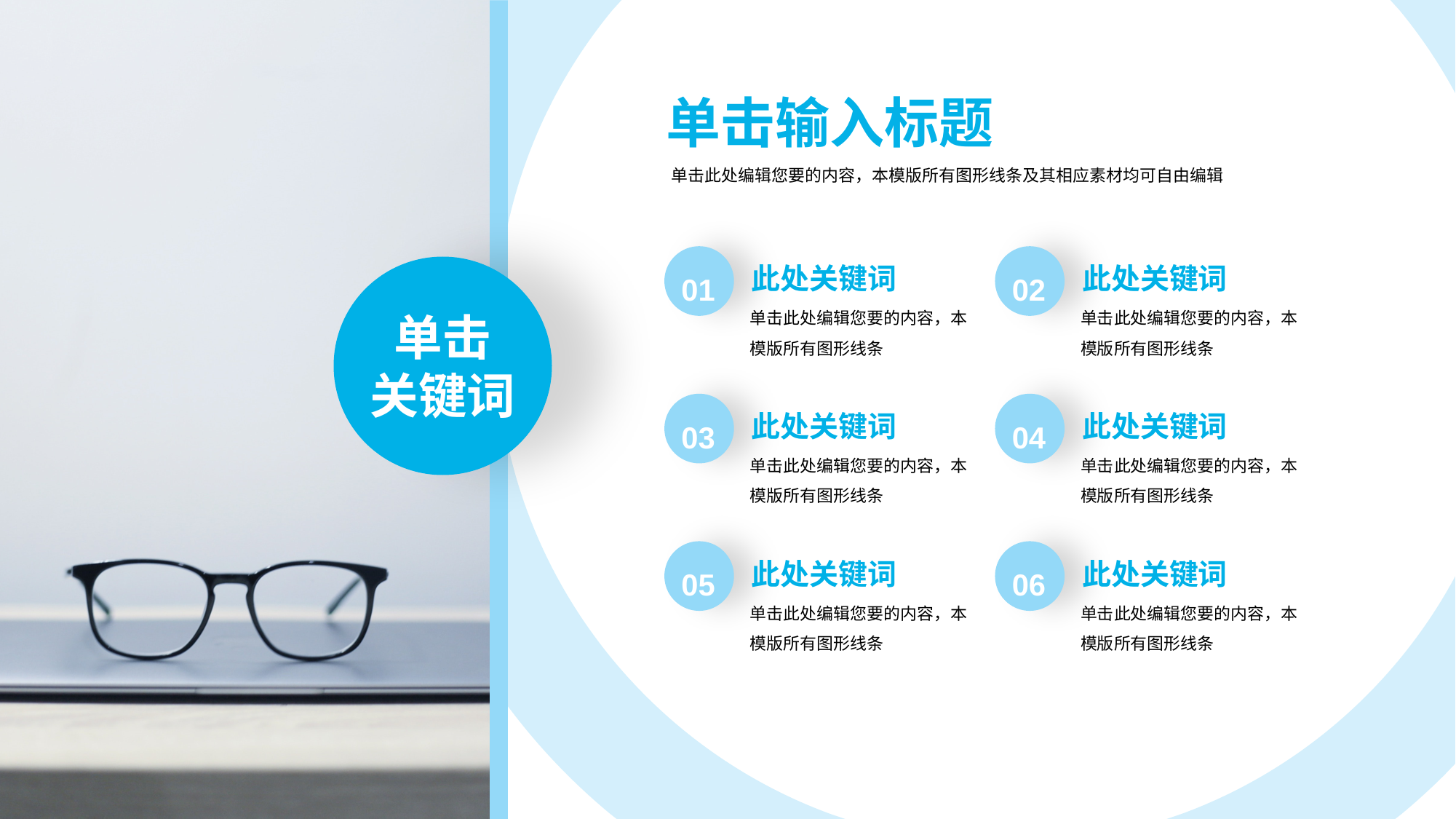

单击输入标题
单击此处编辑您要的内容，本模版所有图形线条及其相应素材均可自由编辑
此处关键词
此处关键词

01
02

单击
关键词
单击此处编辑您要的内容，本模版所有图形线条
单击此处编辑您要的内容，本模版所有图形线条
此处关键词
此处关键词

03
04
单击此处编辑您要的内容，本模版所有图形线条
单击此处编辑您要的内容，本模版所有图形线条
此处关键词
此处关键词

05
06
单击此处编辑您要的内容，本模版所有图形线条
单击此处编辑您要的内容，本模版所有图形线条